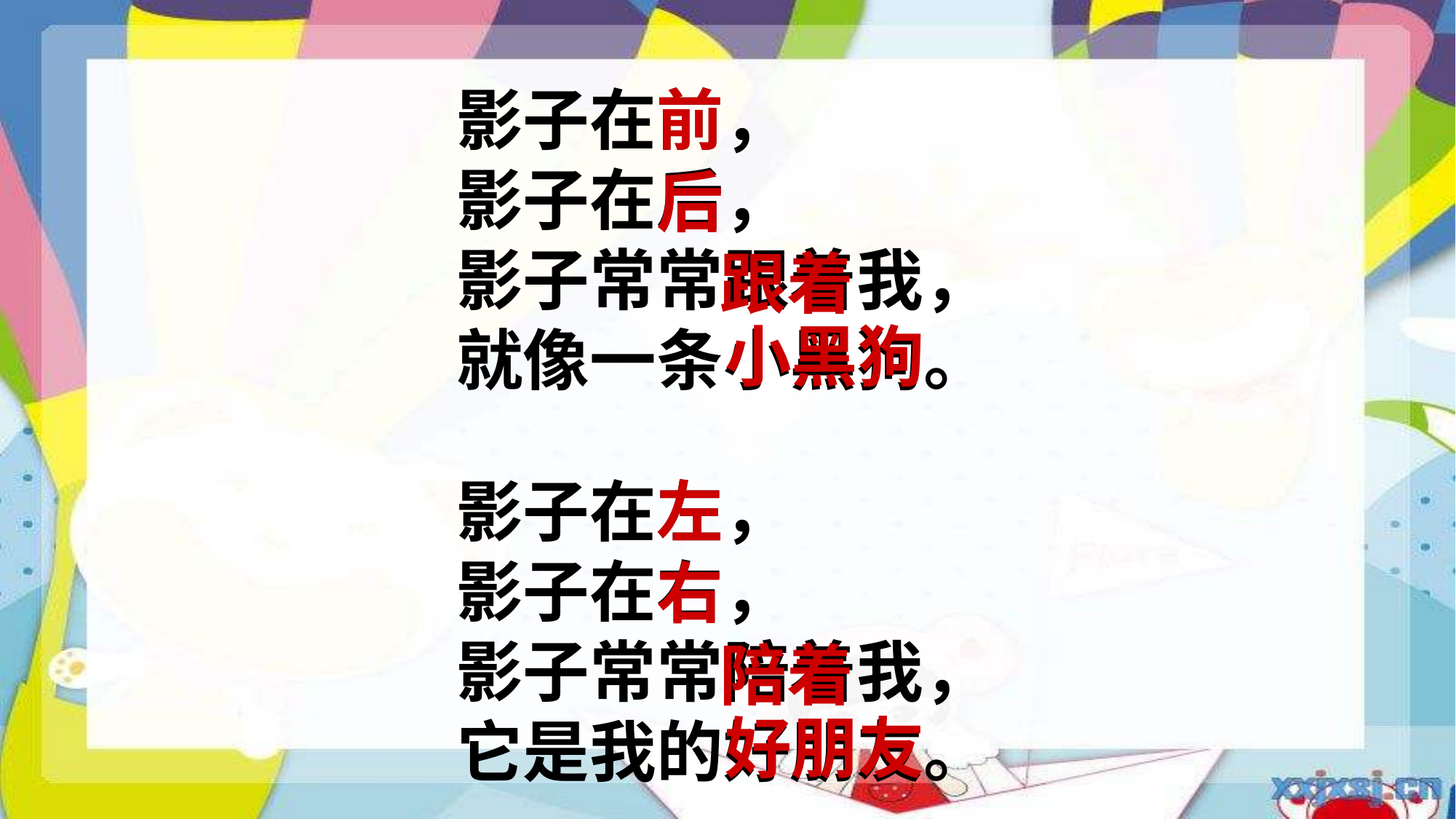

影子在前，
影子在后，
影子常常跟着我，
就像一条小黑狗。
前
后
跟着
小黑狗
影子在左，
影子在右，
影子常常陪着我，
它是我的好朋友。
左
右
陪着
好朋友